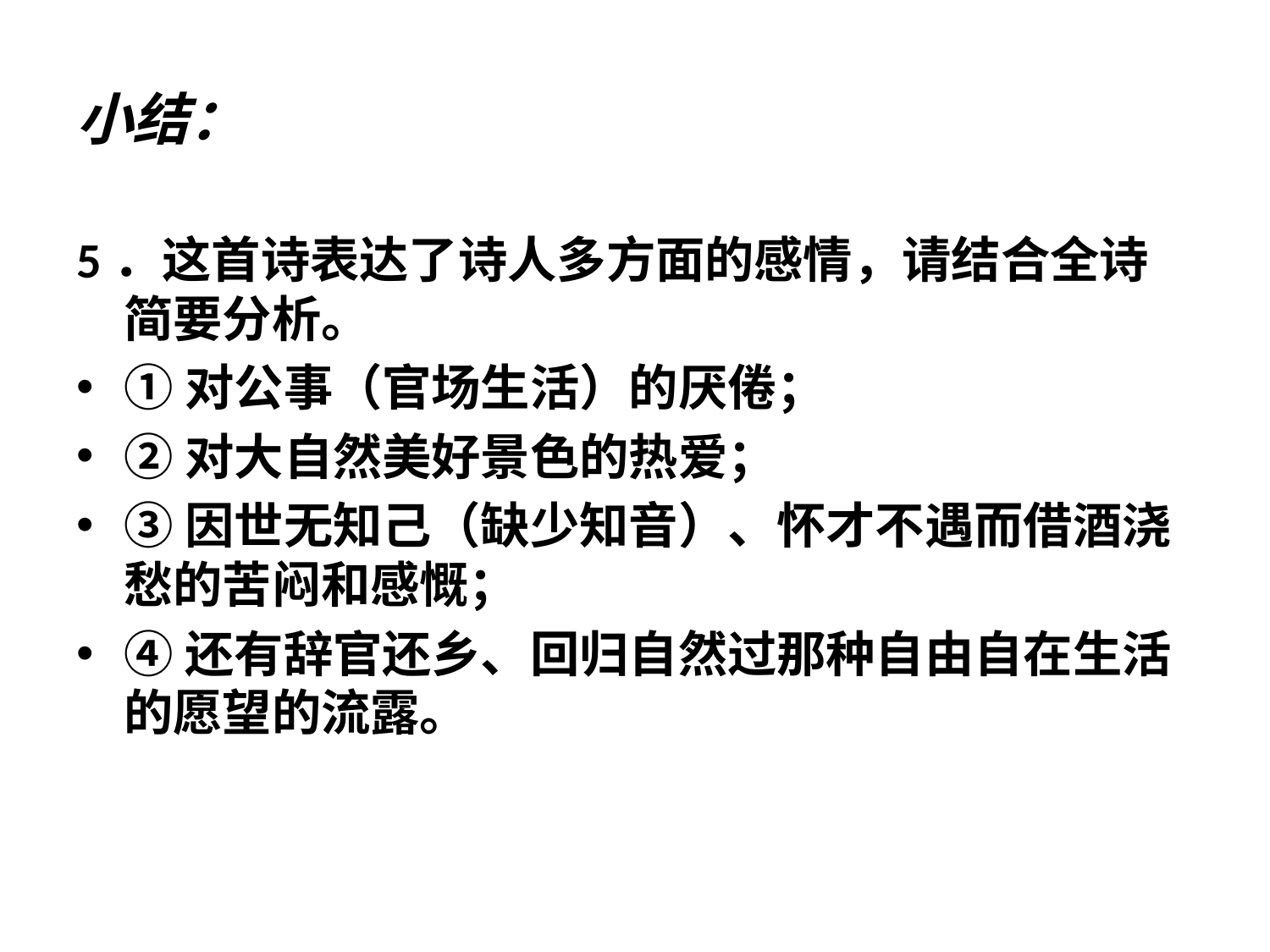

# 小结：
5．这首诗表达了诗人多方面的感情，请结合全诗简要分析。
①对公事（官场生活）的厌倦；
②对大自然美好景色的热爱；
③因世无知己（缺少知音）、怀才不遇而借酒浇愁的苦闷和感慨；
④还有辞官还乡、回归自然过那种自由自在生活的愿望的流露。